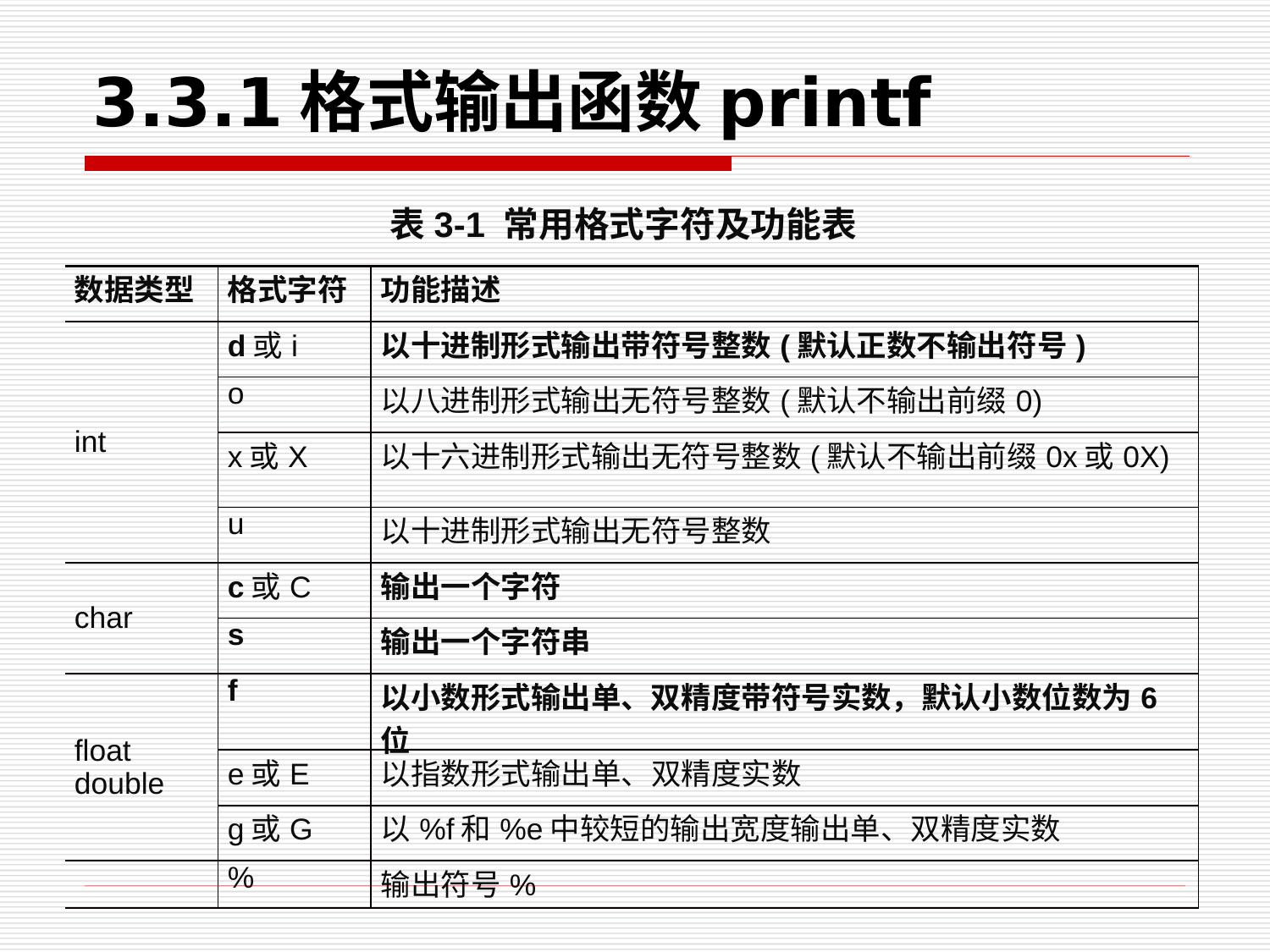

# 3.3.1格式输出函数printf
表3-1 常用格式字符及功能表
| 数据类型 | 格式字符 | 功能描述 |
| --- | --- | --- |
| int | d或i | 以十进制形式输出带符号整数(默认正数不输出符号) |
|  | o | 以八进制形式输出无符号整数(默认不输出前缀0) |
|  | x或X | 以十六进制形式输出无符号整数(默认不输出前缀0x或0X) |
|  | u | 以十进制形式输出无符号整数 |
| char | c或C | 输出一个字符 |
|  | s | 输出一个字符串 |
| float double | f | 以小数形式输出单、双精度带符号实数，默认小数位数为6位 |
|  | e或E | 以指数形式输出单、双精度实数 |
|  | g或G | 以%f和%e中较短的输出宽度输出单、双精度实数 |
|  | % | 输出符号% |